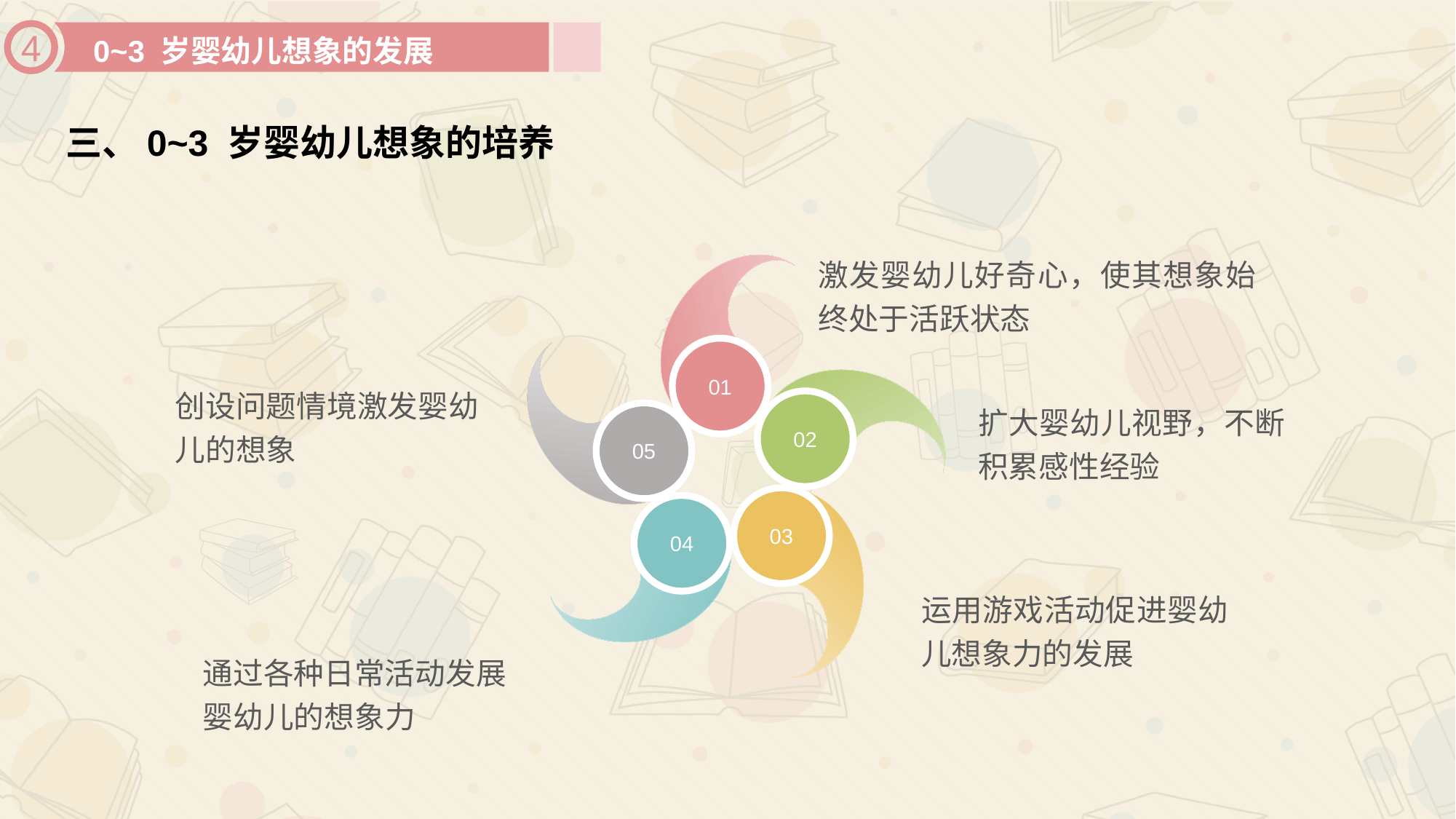

0~3 岁婴幼儿想象的发展

4

三、0~3 岁婴幼儿想象的培养

01
02
05

03

04
激发婴幼儿好奇心，使其想象始终处于活跃状态
创设问题情境激发婴幼儿的想象
扩大婴幼儿视野，不断积累感性经验
运用游戏活动促进婴幼儿想象力的发展
通过各种日常活动发展婴幼儿的想象力